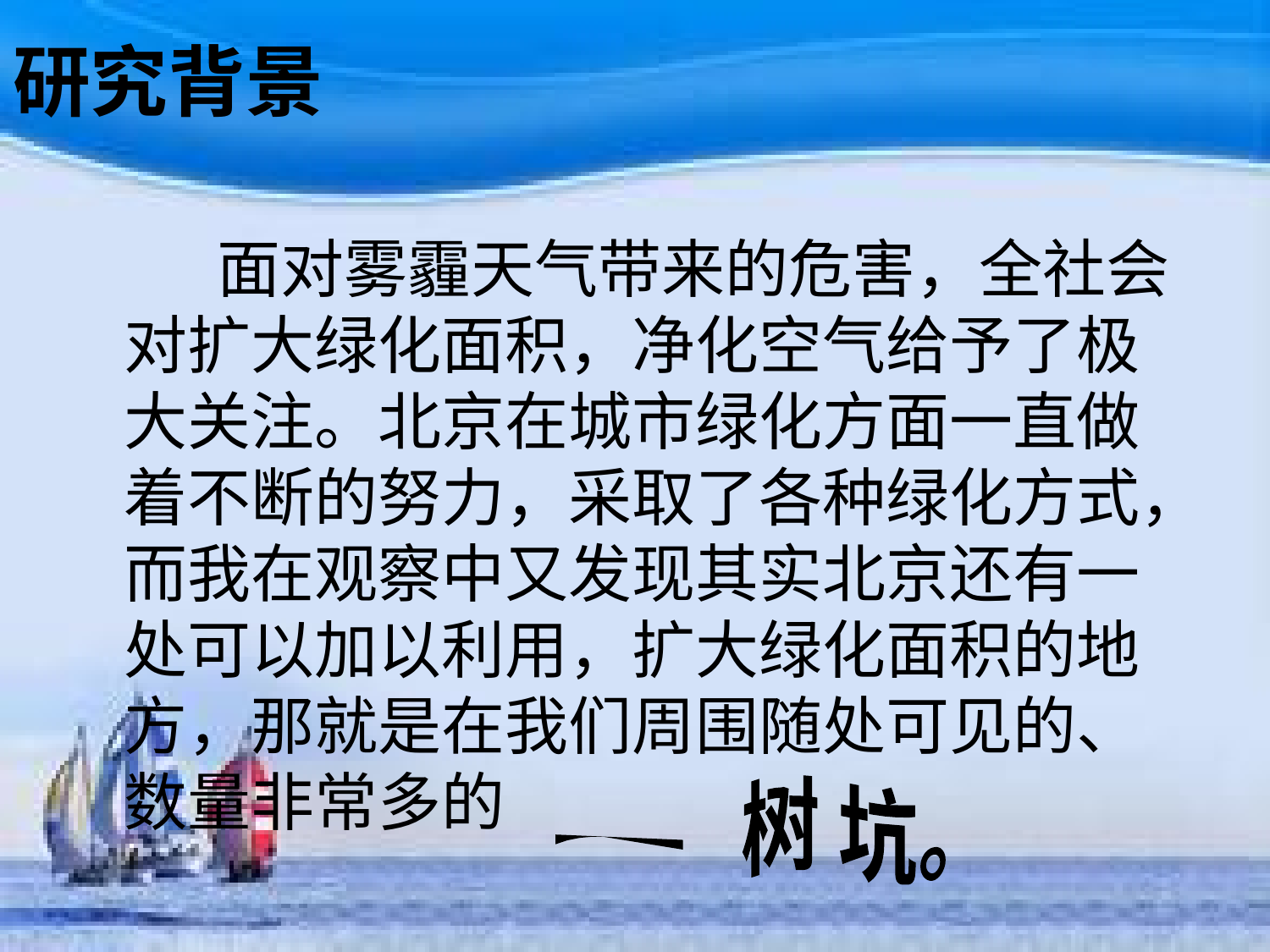

研究背景
          面对雾霾天气带来的危害，全社会对扩大绿化面积，净化空气给予了极大关注。北京在城市绿化方面一直做着不断的努力，采取了各种绿化方式，而我在观察中又发现其实北京还有一处可以加以利用，扩大绿化面积的地方，那就是在我们周围随处可见的、数量非常多的

——   树 坑。